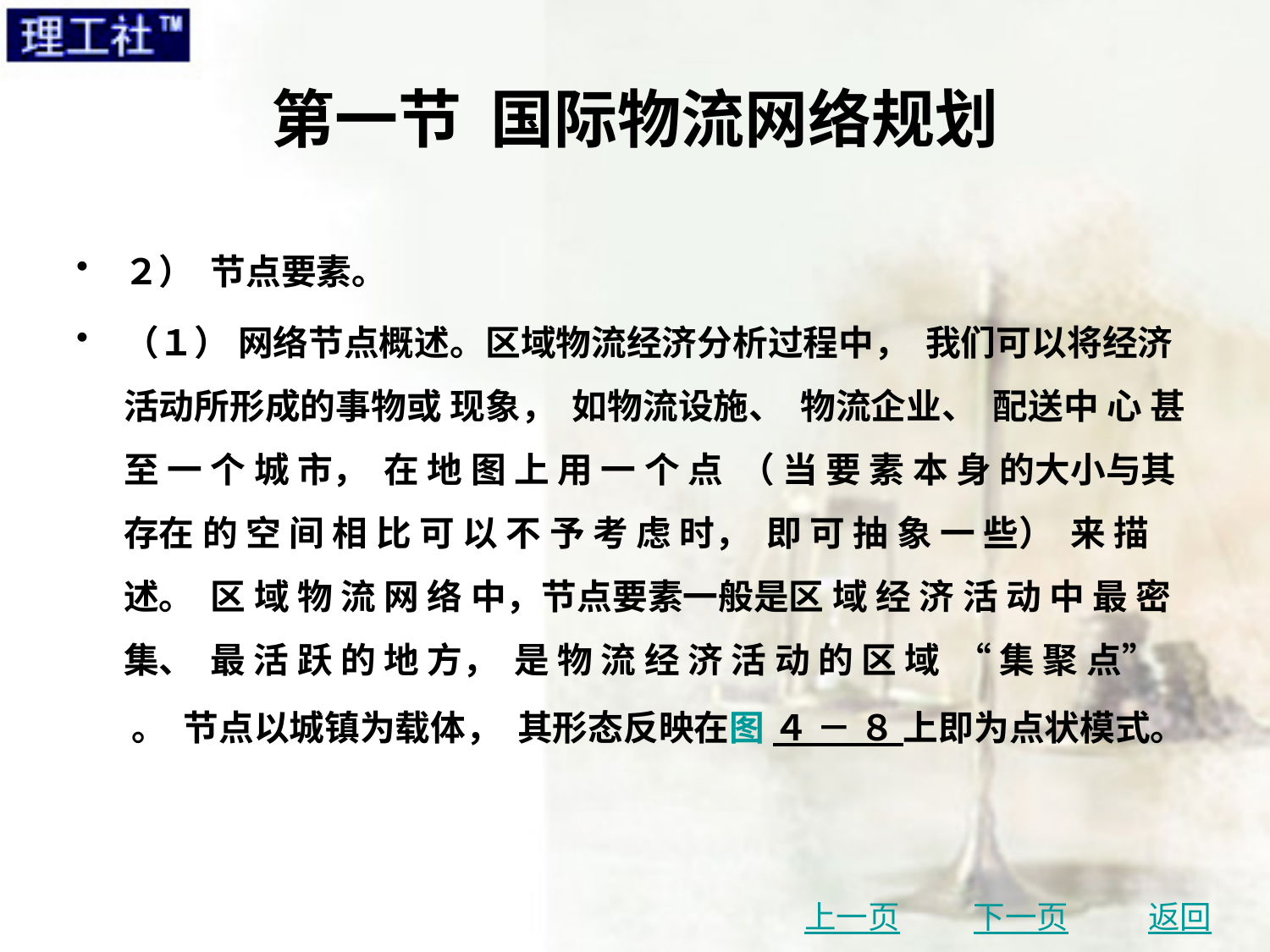

# 第一节  国际物流网络规划
２）  节点要素。
（１） 网络节点概述。区域物流经济分析过程中，  我们可以将经济活动所形成的事物或 现象，  如物流设施、  物流企业、  配送中 心 甚 至 一 个 城 市，  在 地 图 上 用 一 个 点  （ 当 要 素 本 身 的大小与其存在 的 空 间 相 比 可 以 不 予 考 虑 时，  即 可 抽 象 一 些）  来 描 述。  区 域 物 流 网 络 中，节点要素一般是区 域 经 济 活 动 中 最 密 集、  最 活 跃 的 地 方，  是 物 流 经 济 活 动 的 区 域  “ 集 聚 点” 。  节点以城镇为载体，  其形态反映在图 ４ － ８ 上即为点状模式。
上一页
下一页
返回